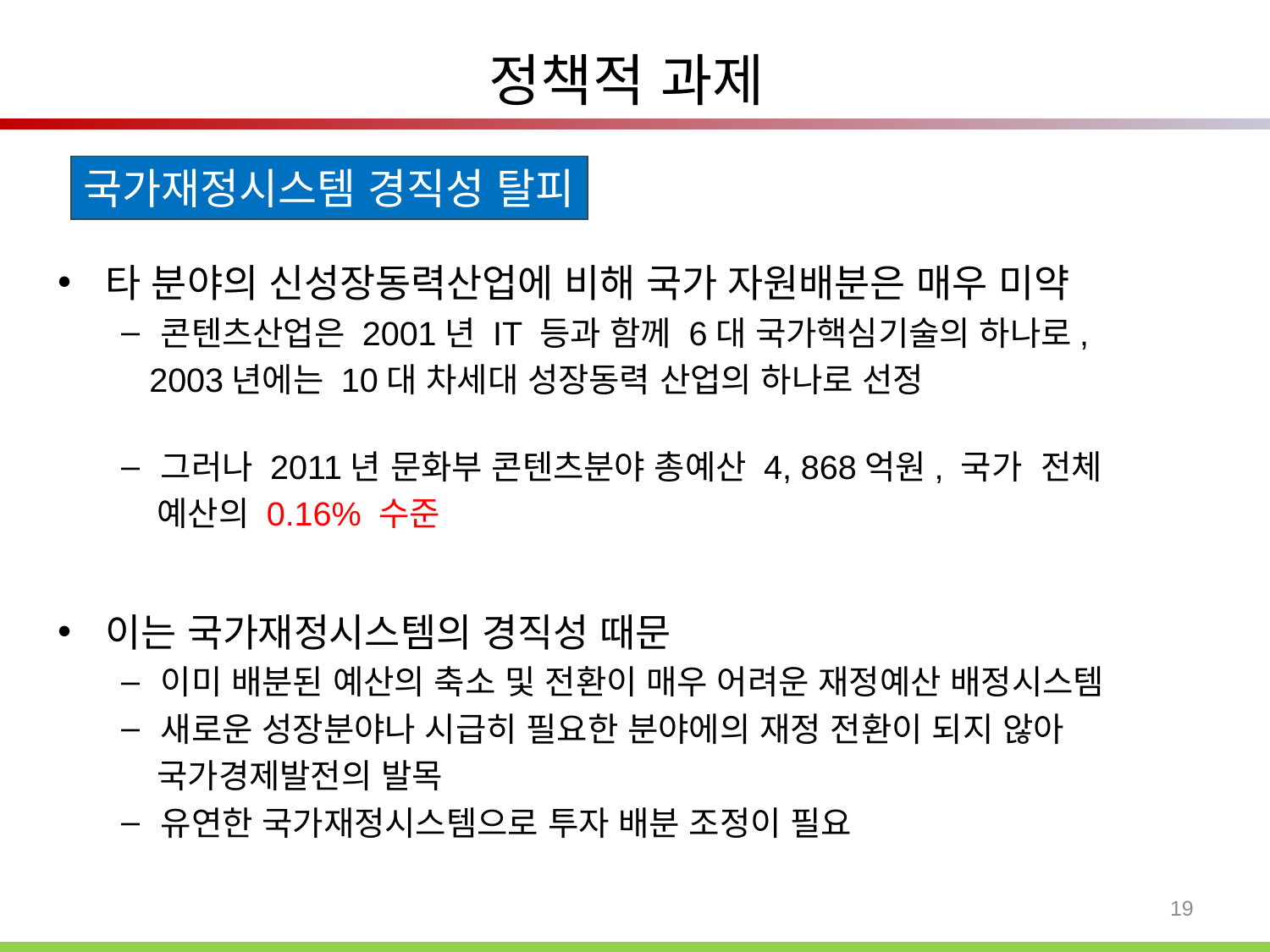

# 정책적 과제
국가재정시스템 경직성 탈피
타 분야의 신성장동력산업에 비해 국가 자원배분은 매우 미약
콘텐츠산업은 2001년 IT 등과 함께 6대 국가핵심기술의 하나로,
   2003년에는 10대 차세대 성장동력 산업의 하나로 선정
그러나 2011년 문화부 콘텐츠분야 총예산 4, 868억원, 국가  전체
   예산의 0.16% 수준

이는 국가재정시스템의 경직성 때문
이미 배분된 예산의 축소 및 전환이 매우 어려운 재정예산 배정시스템
새로운 성장분야나 시급히 필요한 분야에의 재정 전환이 되지 않아
   국가경제발전의 발목
유연한 국가재정시스템으로 투자 배분 조정이 필요

19